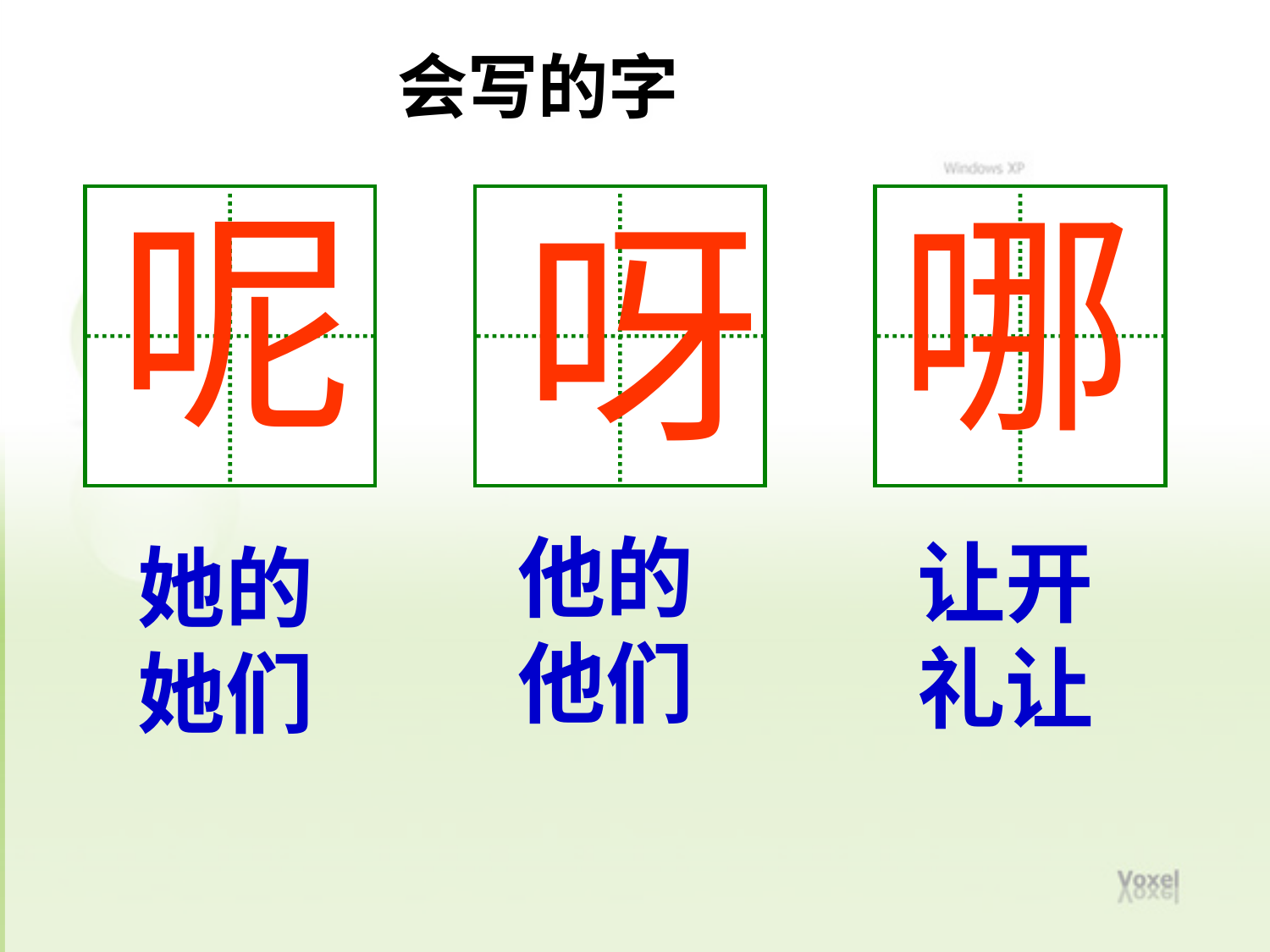

会写的字
呢
哪
呀

他的
他们
让开
礼让

她的
她们